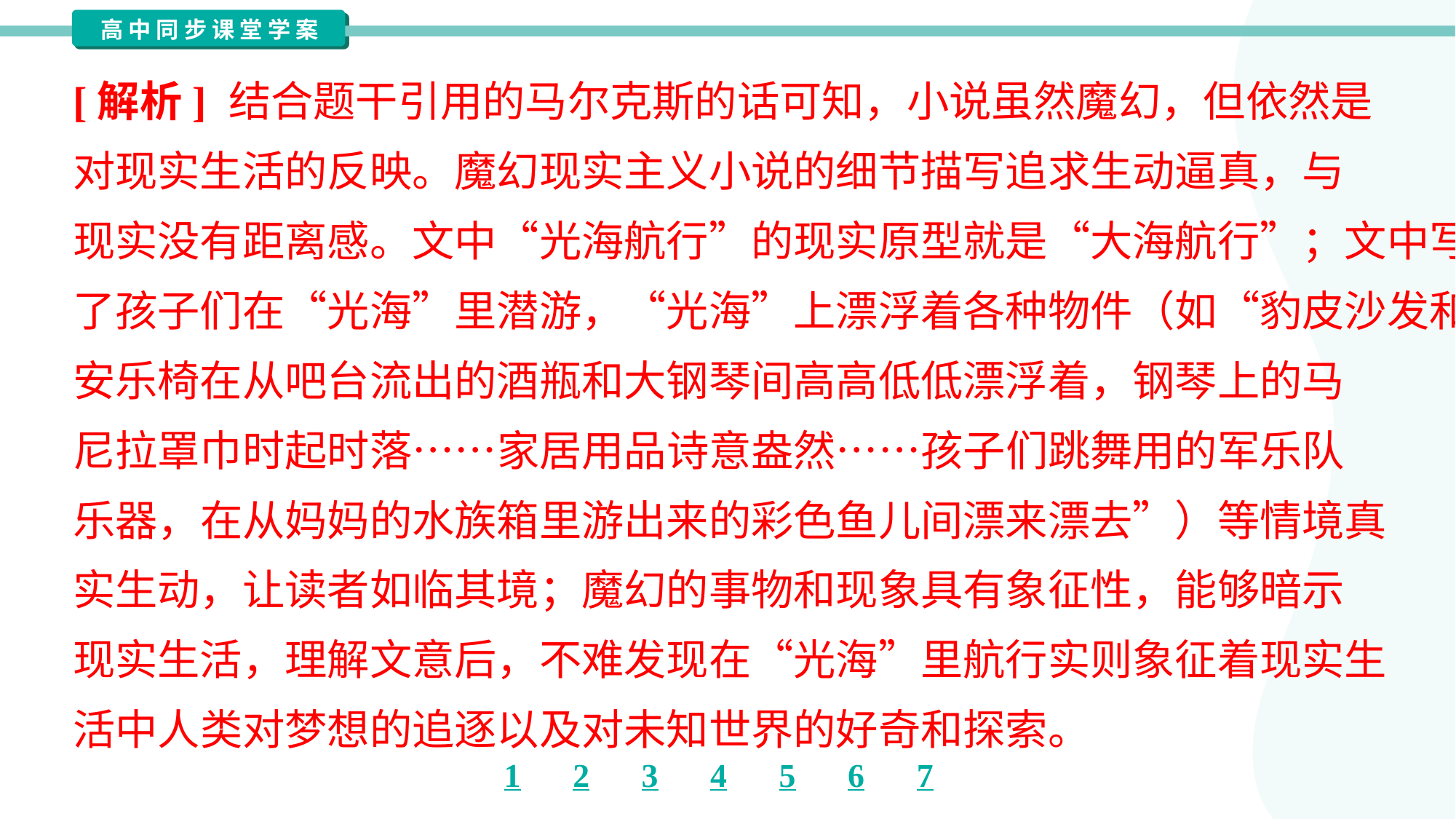

[解析] 结合题干引用的马尔克斯的话可知，小说虽然魔幻，但依然是
对现实生活的反映。魔幻现实主义小说的细节描写追求生动逼真，与
现实没有距离感。文中“光海航行”的现实原型就是“大海航行”；文中写
了孩子们在“光海”里潜游，“光海”上漂浮着各种物件（如“豹皮沙发和
安乐椅在从吧台流出的酒瓶和大钢琴间高高低低漂浮着，钢琴上的马
尼拉罩巾时起时落……家居用品诗意盎然……孩子们跳舞用的军乐队
乐器，在从妈妈的水族箱里游出来的彩色鱼儿间漂来漂去”）等情境真
实生动，让读者如临其境；魔幻的事物和现象具有象征性，能够暗示
现实生活，理解文意后，不难发现在“光海”里航行实则象征着现实生
活中人类对梦想的追逐以及对未知世界的好奇和探索。